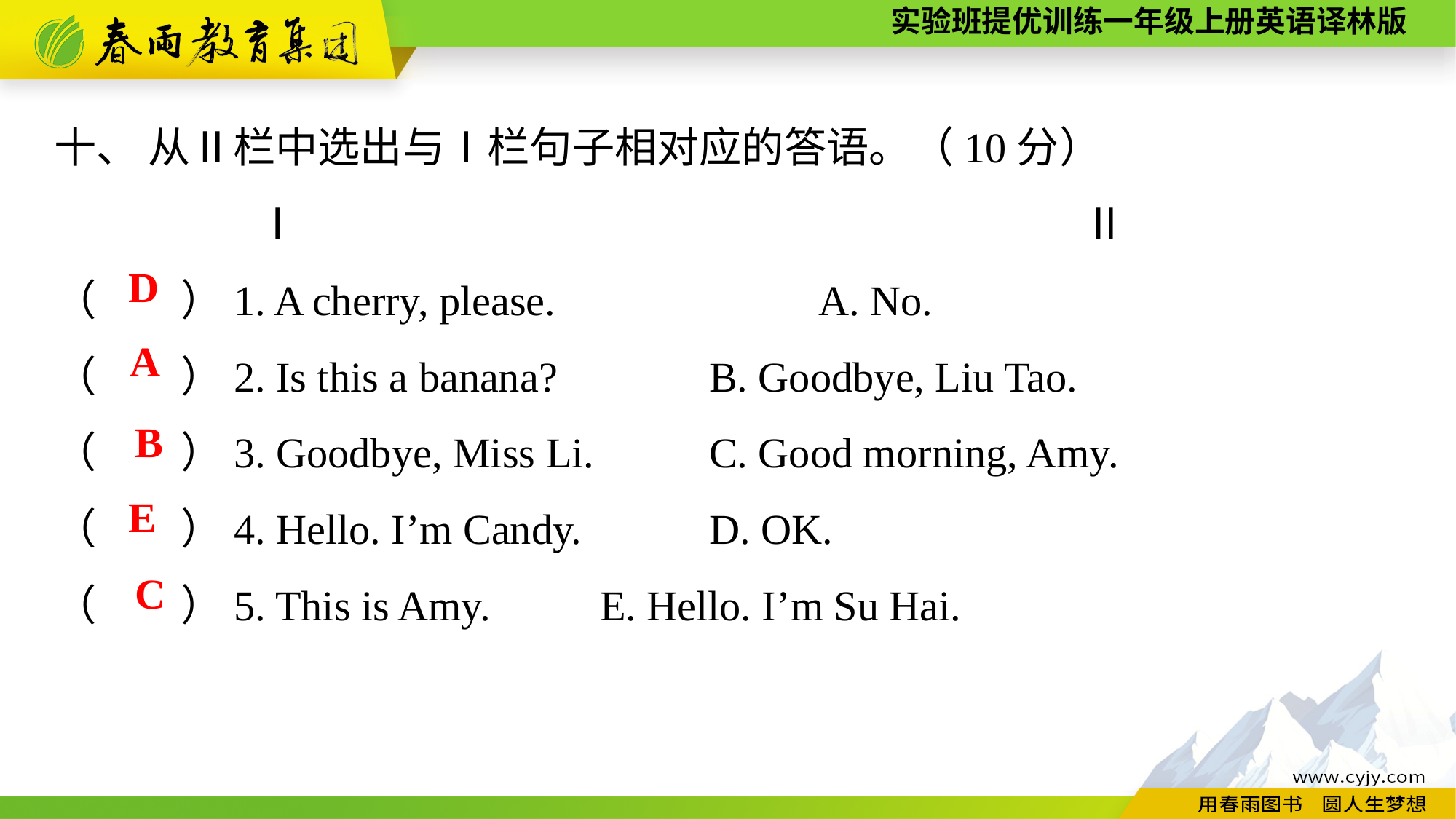

十、 从Ⅱ栏中选出与Ⅰ栏句子相对应的答语。（10分）
　　　        Ⅰ　　　　　　　　　　　　　		     Ⅱ
（　　）1. A cherry, please.　　　　　	A. No.
（　　）2. Is this a banana?		B. Goodbye, Liu Tao.
（　　）3. Goodbye, Miss Li.		C. Good morning, Amy.
（　　）4. Hello. I’m Candy.		D. OK.
（　　）5. This is Amy.		E. Hello. I’m Su Hai.
D
A
B
E
C